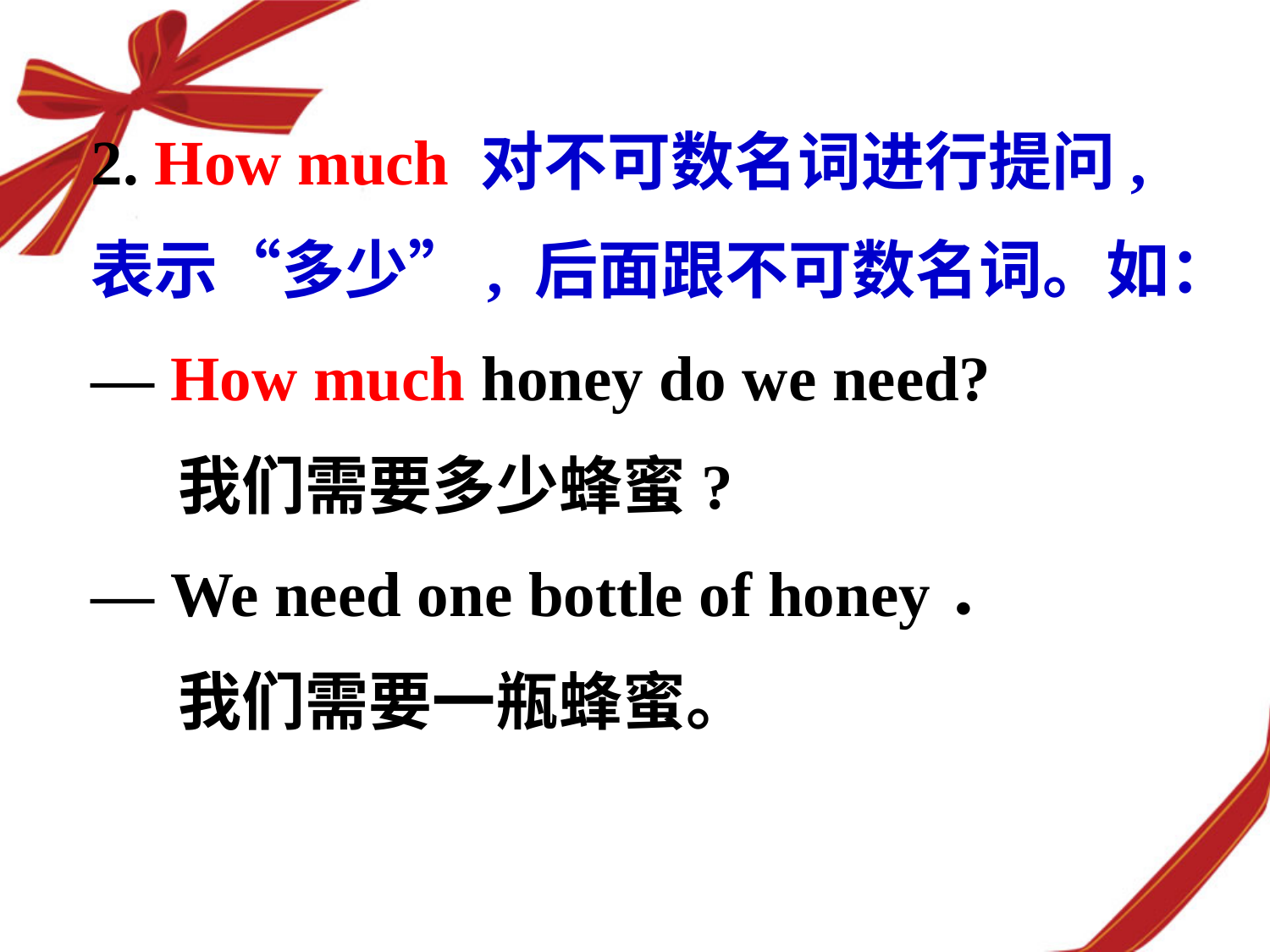

2. How much 对不可数名词进行提问,
表示“多少”, 后面跟不可数名词。如：
— How much honey do we need?
     我们需要多少蜂蜜?
— We need one bottle of honey．
     我们需要一瓶蜂蜜。